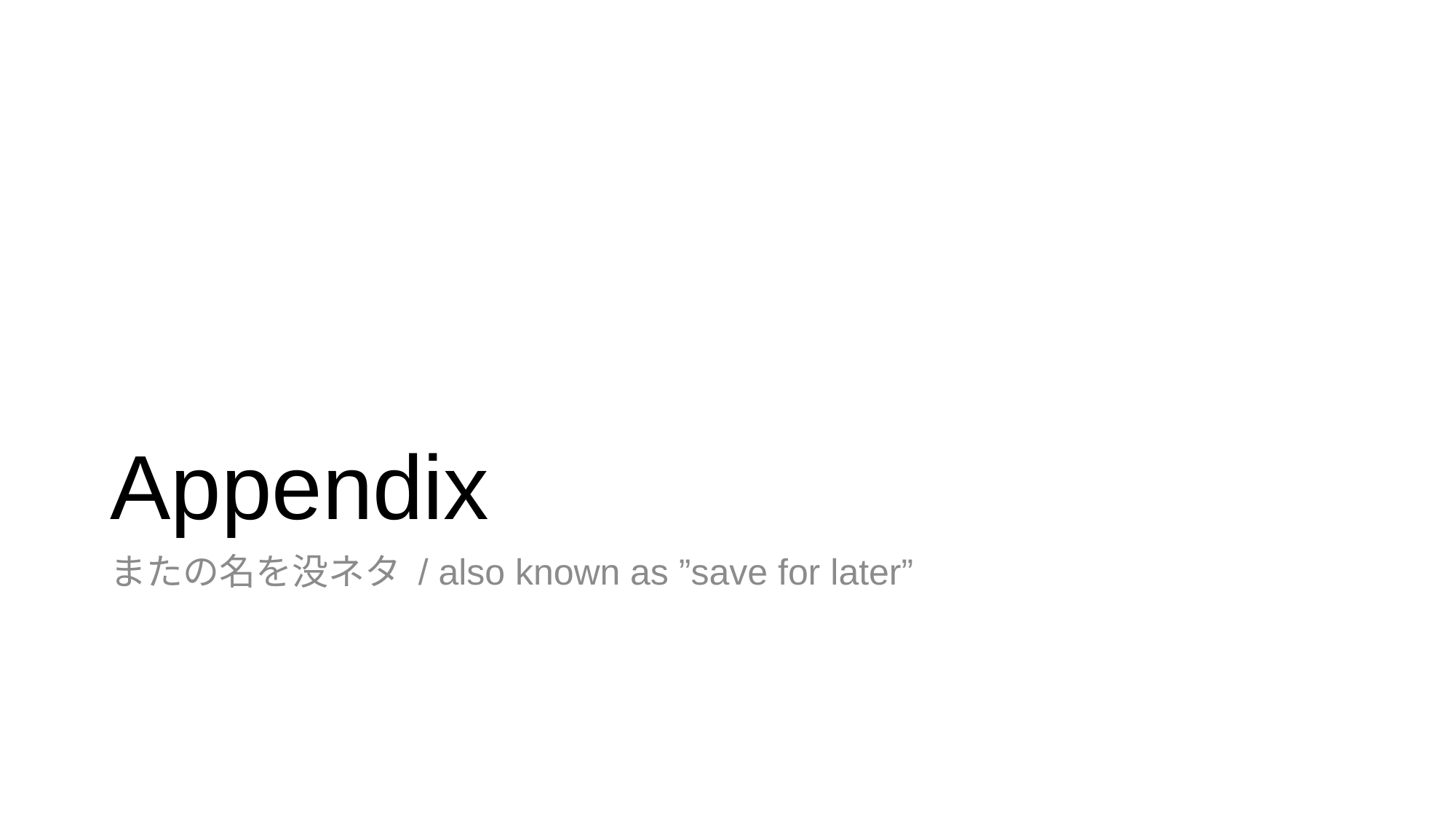

# Appendix
またの名を没ネタ / also known as ”save for later”